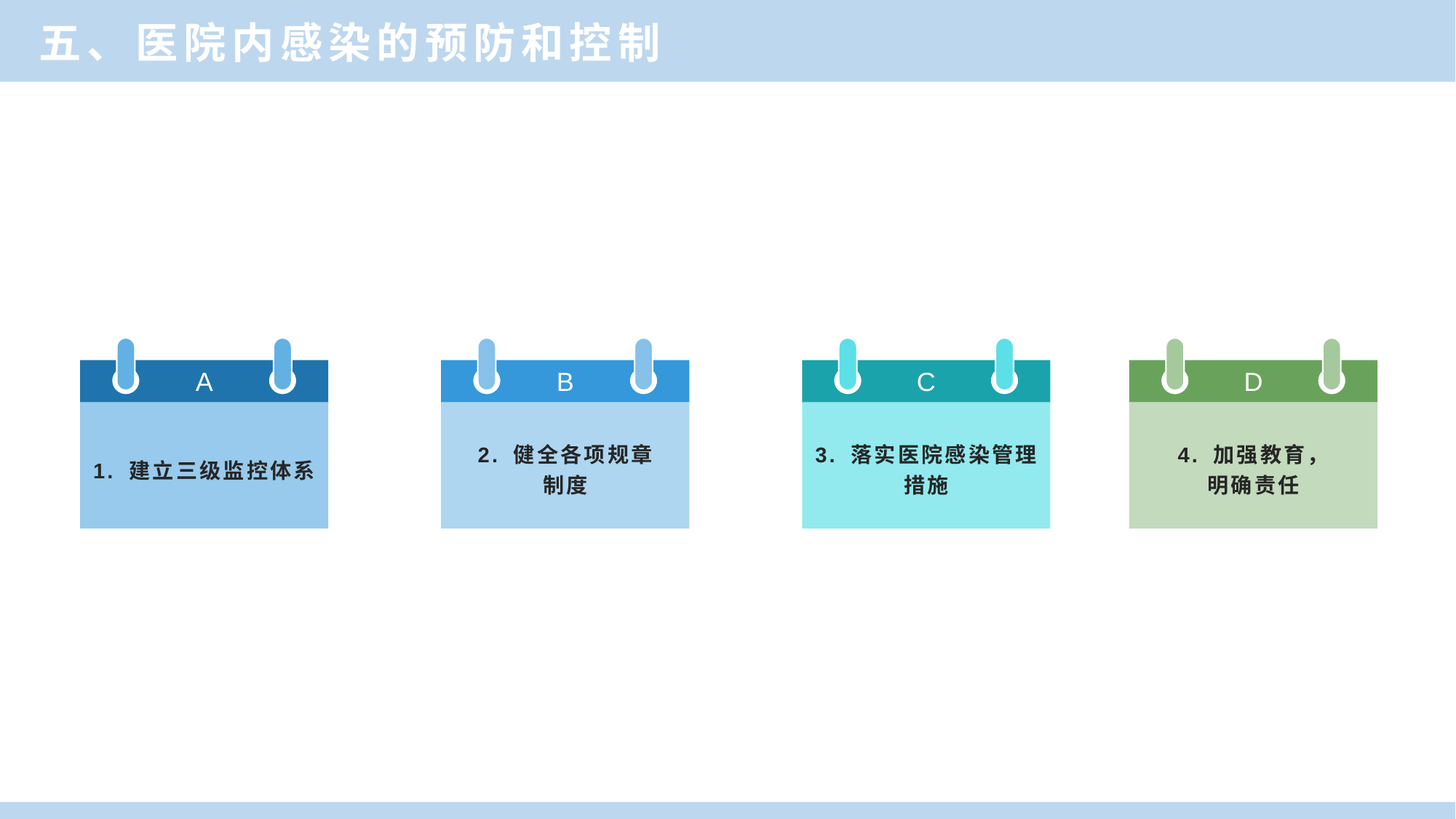

五、医院内感染的预防和控制

A

1. 建立三级监控体系

B

2. 健全各项规章
制度

C

3. 落实医院感染管理
措施

D

4. 加强教育，
明确责任